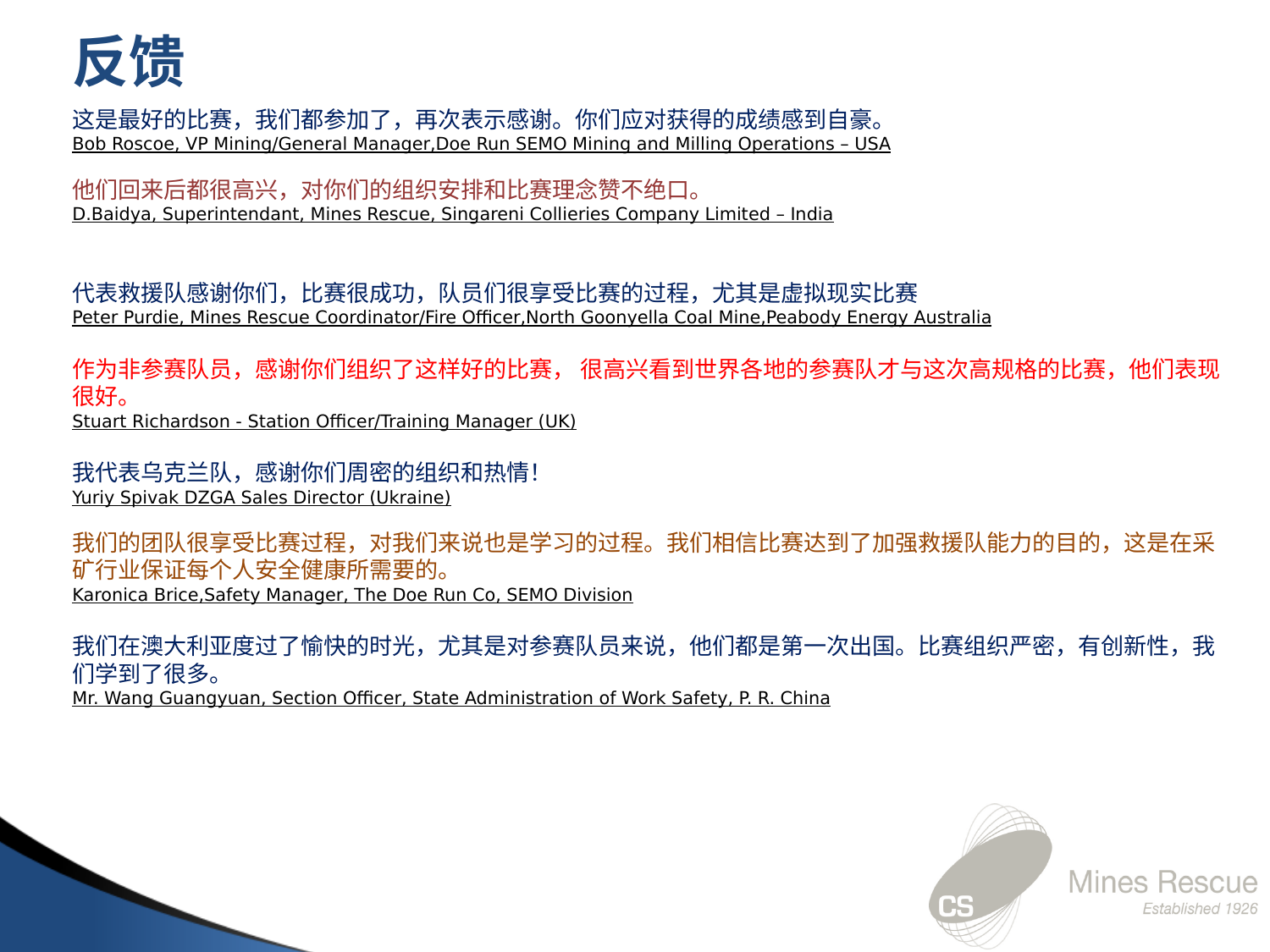

反馈
这是最好的比赛，我们都参加了，再次表示感谢。你们应对获得的成绩感到自豪。
Bob Roscoe, VP Mining/General Manager,Doe Run SEMO Mining and Milling Operations – USA

他们回来后都很高兴，对你们的组织安排和比赛理念赞不绝口。
D.Baidya, Superintendant, Mines Rescue, Singareni Collieries Company Limited – India

代表救援队感谢你们，比赛很成功，队员们很享受比赛的过程，尤其是虚拟现实比赛
Peter Purdie, Mines Rescue Coordinator/Fire Officer,North Goonyella Coal Mine,Peabody Energy Australia
作为非参赛队员，感谢你们组织了这样好的比赛， 很高兴看到世界各地的参赛队才与这次高规格的比赛，他们表现很好。
Stuart Richardson - Station Officer/Training Manager (UK)

我代表乌克兰队，感谢你们周密的组织和热情！
Yuriy Spivak DZGA Sales Director (Ukraine)

我们的团队很享受比赛过程，对我们来说也是学习的过程。我们相信比赛达到了加强救援队能力的目的，这是在采矿行业保证每个人安全健康所需要的。
Karonica Brice,Safety Manager, The Doe Run Co, SEMO Division

我们在澳大利亚度过了愉快的时光，尤其是对参赛队员来说，他们都是第一次出国。比赛组织严密，有创新性，我们学到了很多。
Mr. Wang Guangyuan, Section Officer, State Administration of Work Safety, P. R. China